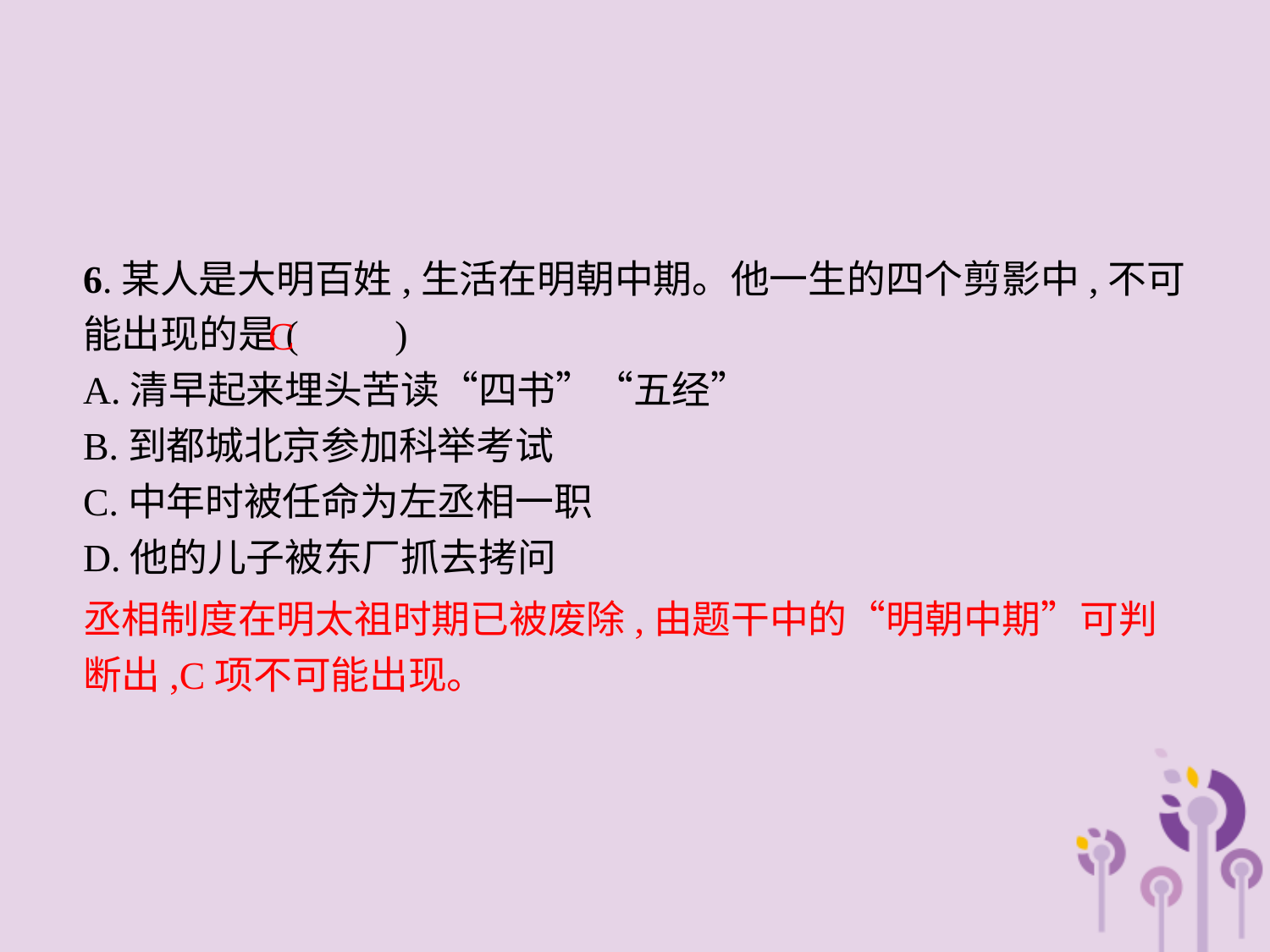

6.某人是大明百姓,生活在明朝中期。他一生的四个剪影中,不可能出现的是(　　)
A.清早起来埋头苦读“四书”“五经”
B.到都城北京参加科举考试
C.中年时被任命为左丞相一职
D.他的儿子被东厂抓去拷问
C
丞相制度在明太祖时期已被废除,由题干中的“明朝中期”可判断出,C项不可能出现。